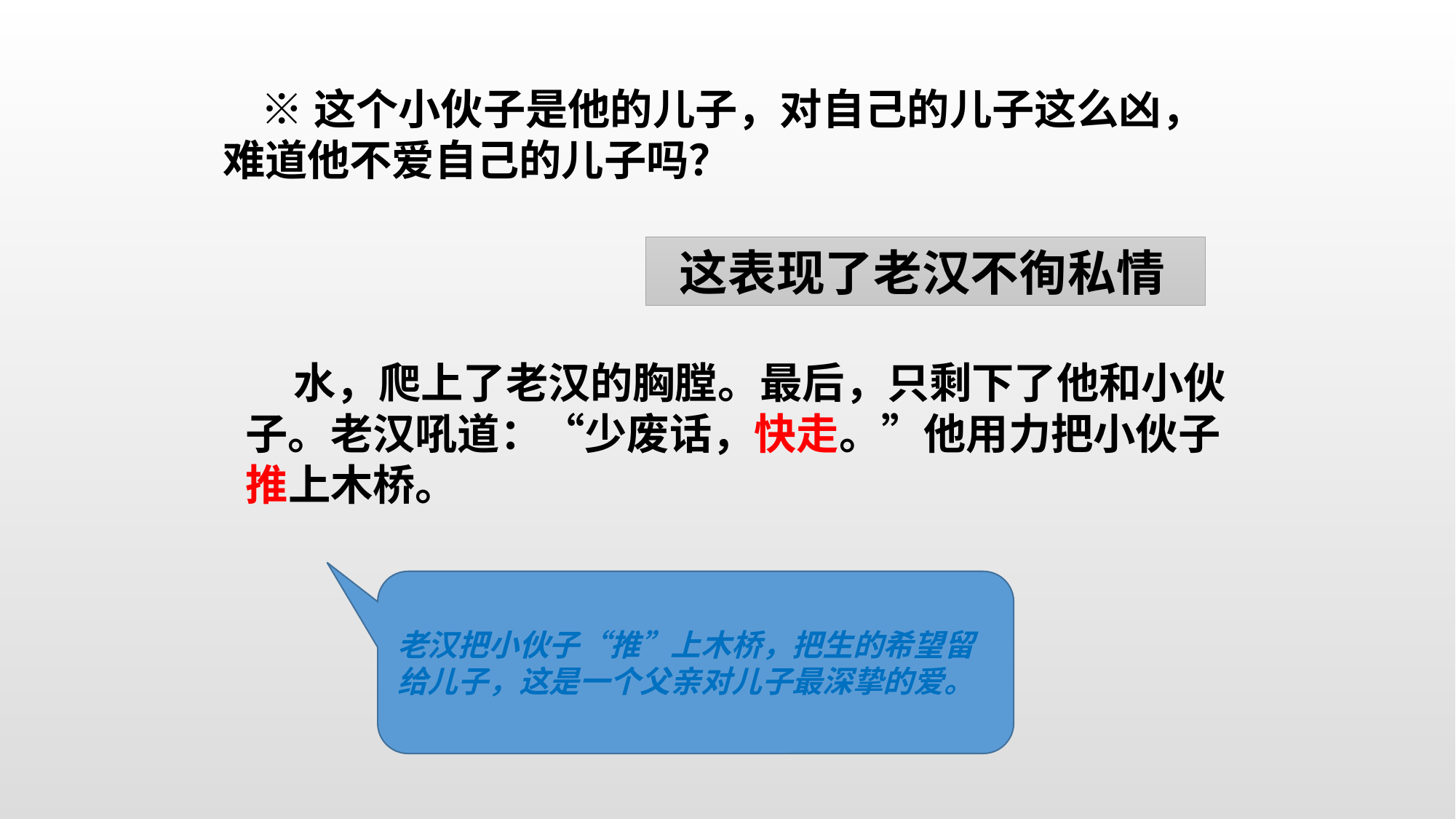

※这个小伙子是他的儿子，对自己的儿子这么凶，难道他不爱自己的儿子吗？
 这表现了老汉不徇私情
    水，爬上了老汉的胸膛。最后，只剩下了他和小伙子。老汉吼道：“少废话，快走。”他用力把小伙子推上木桥。

老汉把小伙子“推”上木桥，把生的希望留给儿子，这是一个父亲对儿子最深挚的爱。